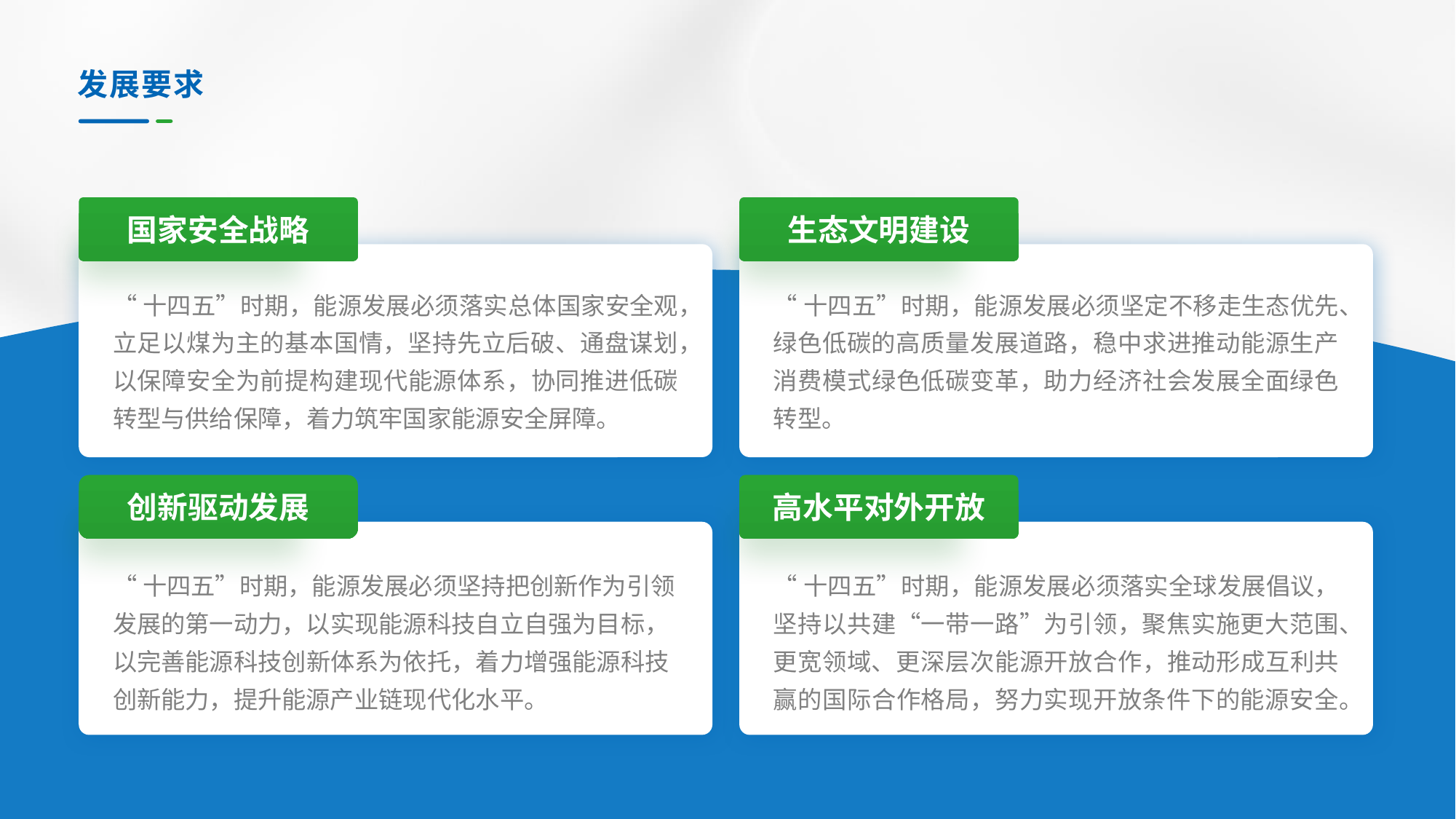

# 发展要求
国家安全战略
生态文明建设
1
1

“十四五”时期，能源发展必须落实总体国家安全观，立足以煤为主的基本国情，坚持先立后破、通盘谋划，以保障安全为前提构建现代能源体系，协同推进低碳转型与供给保障，着力筑牢国家能源安全屏障。
“十四五”时期，能源发展必须坚定不移走生态优先、绿色低碳的高质量发展道路，稳中求进推动能源生产消费模式绿色低碳变革，助力经济社会发展全面绿色转型。
创新驱动发展
高水平对外开放
1
1
“十四五”时期，能源发展必须坚持把创新作为引领发展的第一动力，以实现能源科技自立自强为目标，以完善能源科技创新体系为依托，着力增强能源科技创新能力，提升能源产业链现代化水平。
“十四五”时期，能源发展必须落实全球发展倡议，坚持以共建“一带一路”为引领，聚焦实施更大范围、更宽领域、更深层次能源开放合作，推动形成互利共赢的国际合作格局，努力实现开放条件下的能源安全。